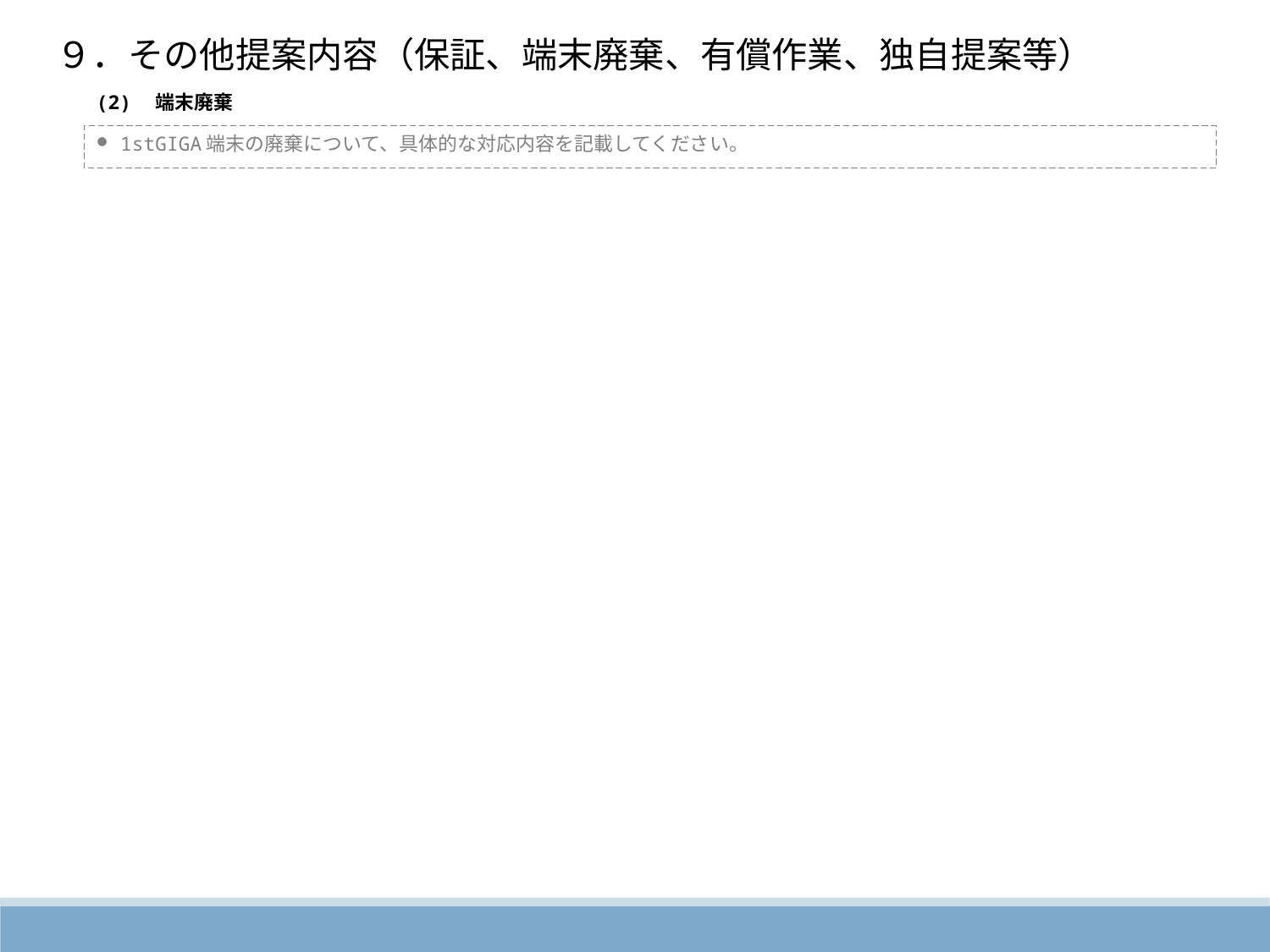

９．その他提案内容（保証、端末廃棄、有償作業、独自提案等）
(2)　端末廃棄
1stGIGA端末の廃棄について、具体的な対応内容を記載してください。